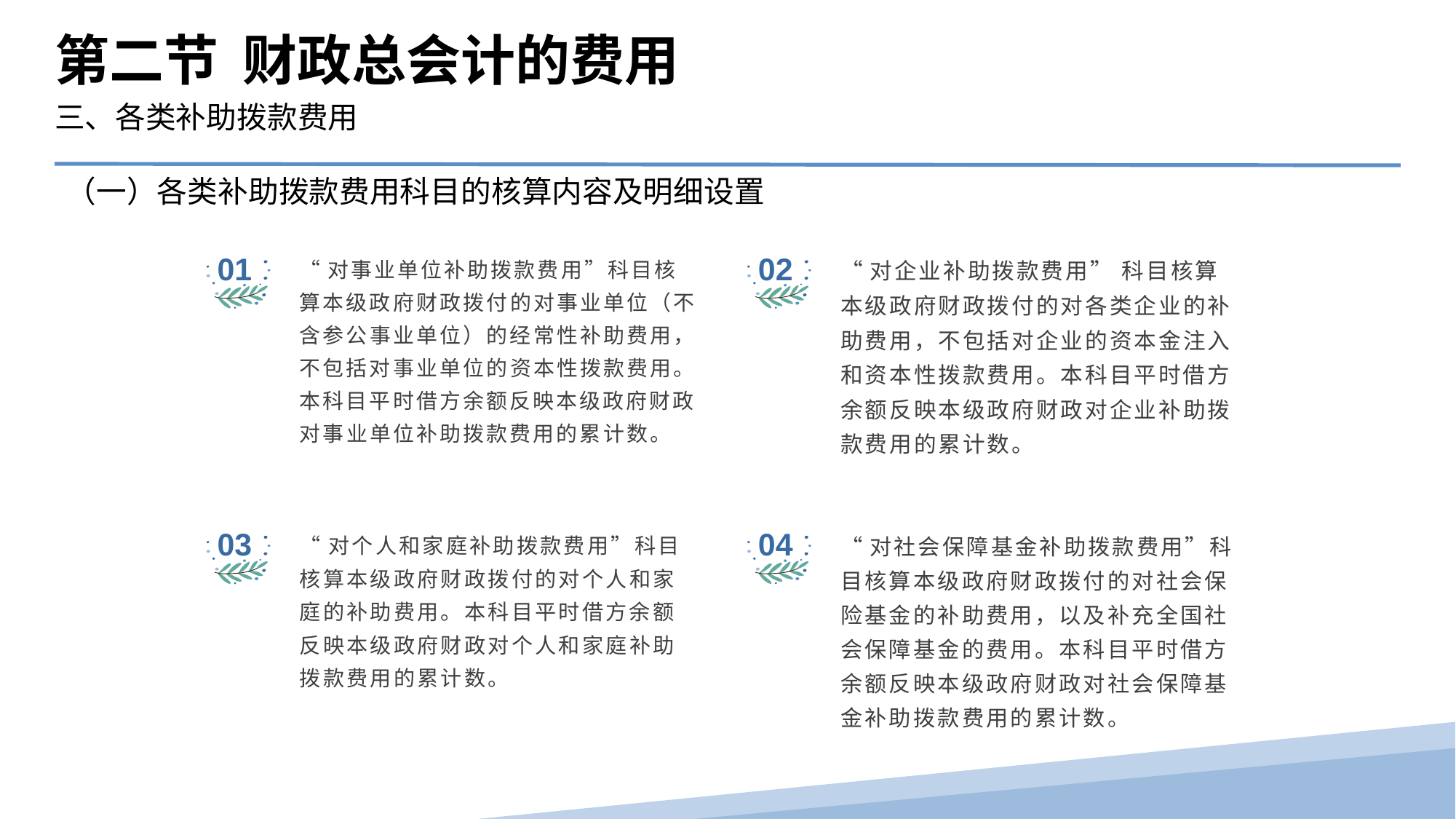

第二节  财政总会计的费用
三、各类补助拨款费用
（一）各类补助拨款费用科目的核算内容及明细设置
01
“对事业单位补助拨款费用”科目核算本级政府财政拨付的对事业单位（不含参公事业单位）的经常性补助费用，不包括对事业单位的资本性拨款费用。本科目平时借方余额反映本级政府财政对事业单位补助拨款费用的累计数。
02
“对企业补助拨款费用” 科目核算本级政府财政拨付的对各类企业的补助费用，不包括对企业的资本金注入和资本性拨款费用。本科目平时借方余额反映本级政府财政对企业补助拨款费用的累计数。

03
“对个人和家庭补助拨款费用”科目核算本级政府财政拨付的对个人和家庭的补助费用。本科目平时借方余额反映本级政府财政对个人和家庭补助拨款费用的累计数。
04
“对社会保障基金补助拨款费用”科目核算本级政府财政拨付的对社会保险基金的补助费用，以及补充全国社会保障基金的费用。本科目平时借方余额反映本级政府财政对社会保障基金补助拨款费用的累计数。